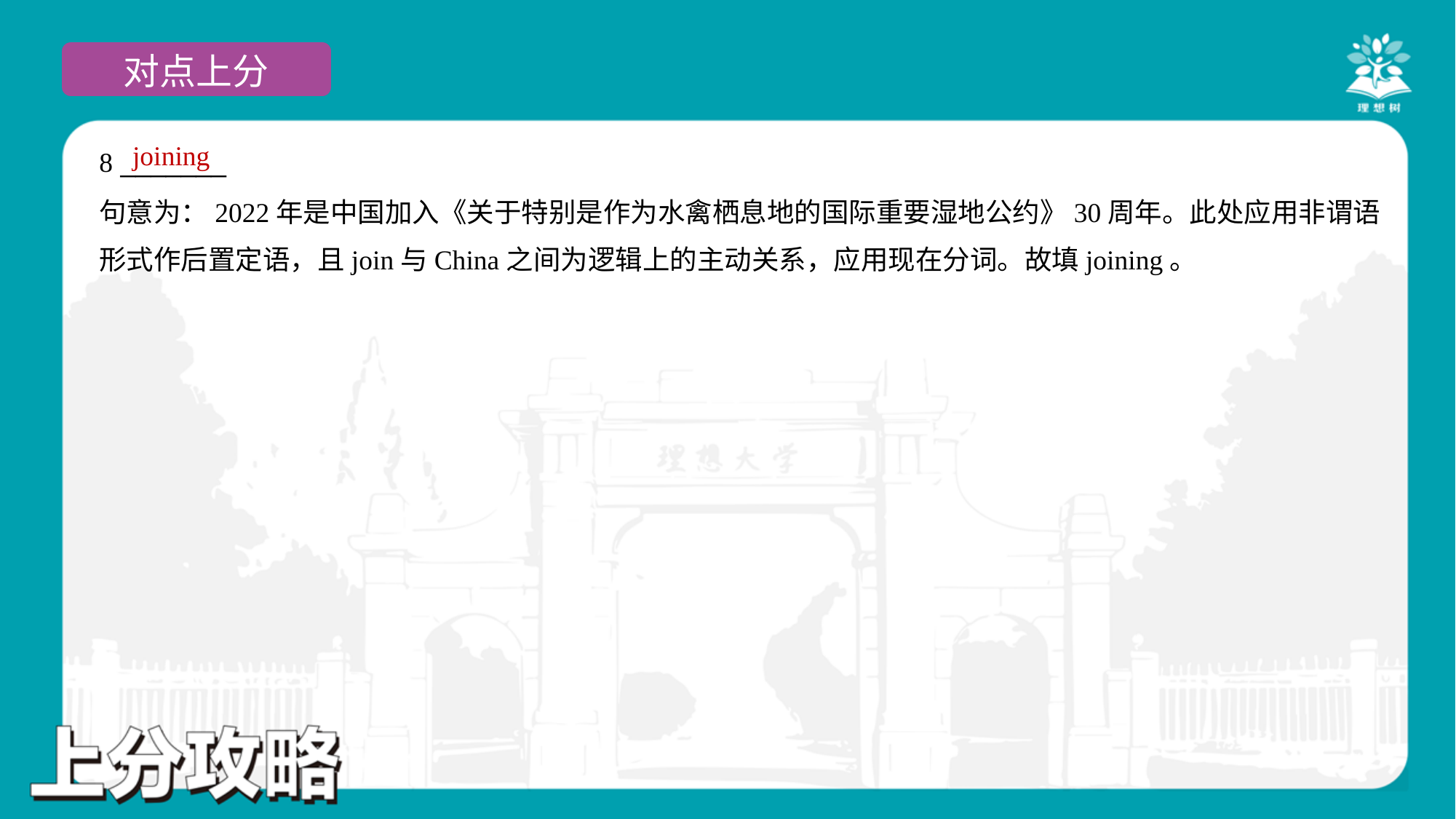

joining
8 _______
句意为：2022年是中国加入《关于特别是作为水禽栖息地的国际重要湿地公约》30周年。此处应用非谓语
形式作后置定语，且join与China之间为逻辑上的主动关系，应用现在分词。故填joining。